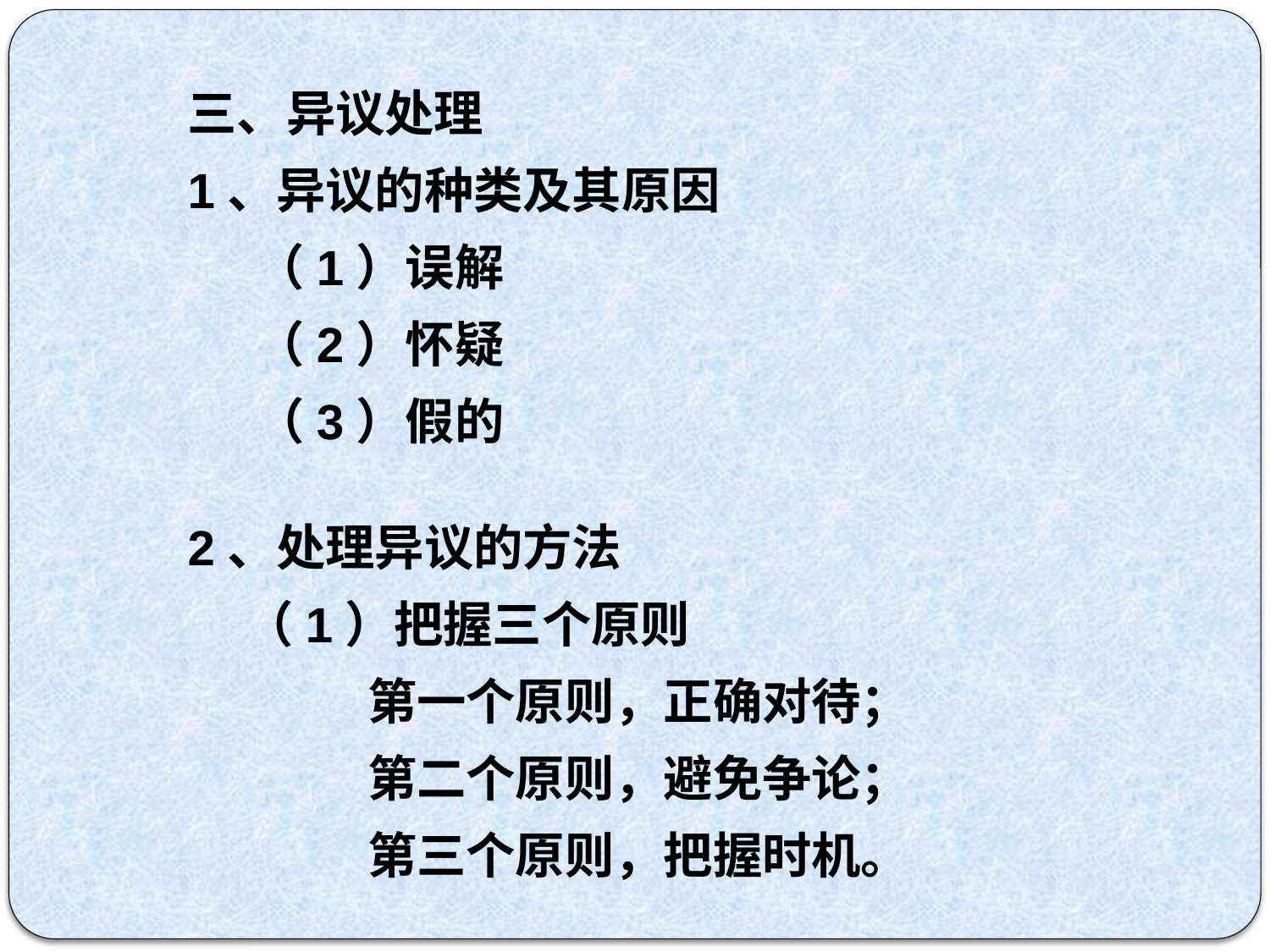

三、异议处理
1、异议的种类及其原因
     （1）误解
     （2）怀疑
     （3）假的

2、处理异议的方法
    （1）把握三个原则
               第一个原则，正确对待；
               第二个原则，避免争论；
               第三个原则，把握时机。